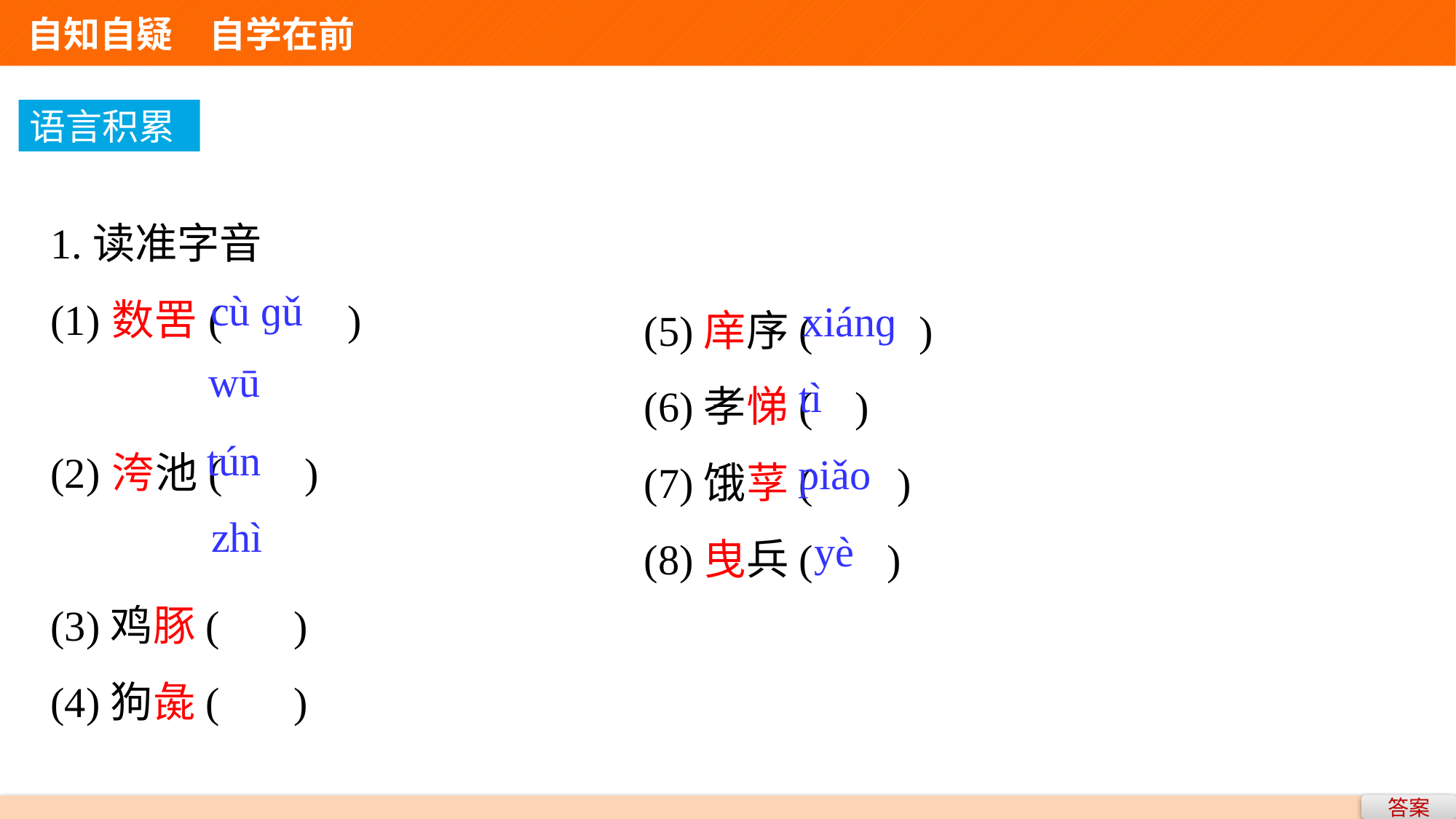

自知自疑　自学在前
语言积累
1.读准字音
(1)数罟(           )
(2)洿池(       )
(3)鸡豚(       )
(4)狗彘(       )
(5)庠序(          )
(6)孝悌(    )
(7)饿莩(        )
(8)曳兵(       )
cù ɡǔ
xiánɡ
wū
tì
tún
piǎo
zhì
yè
答案